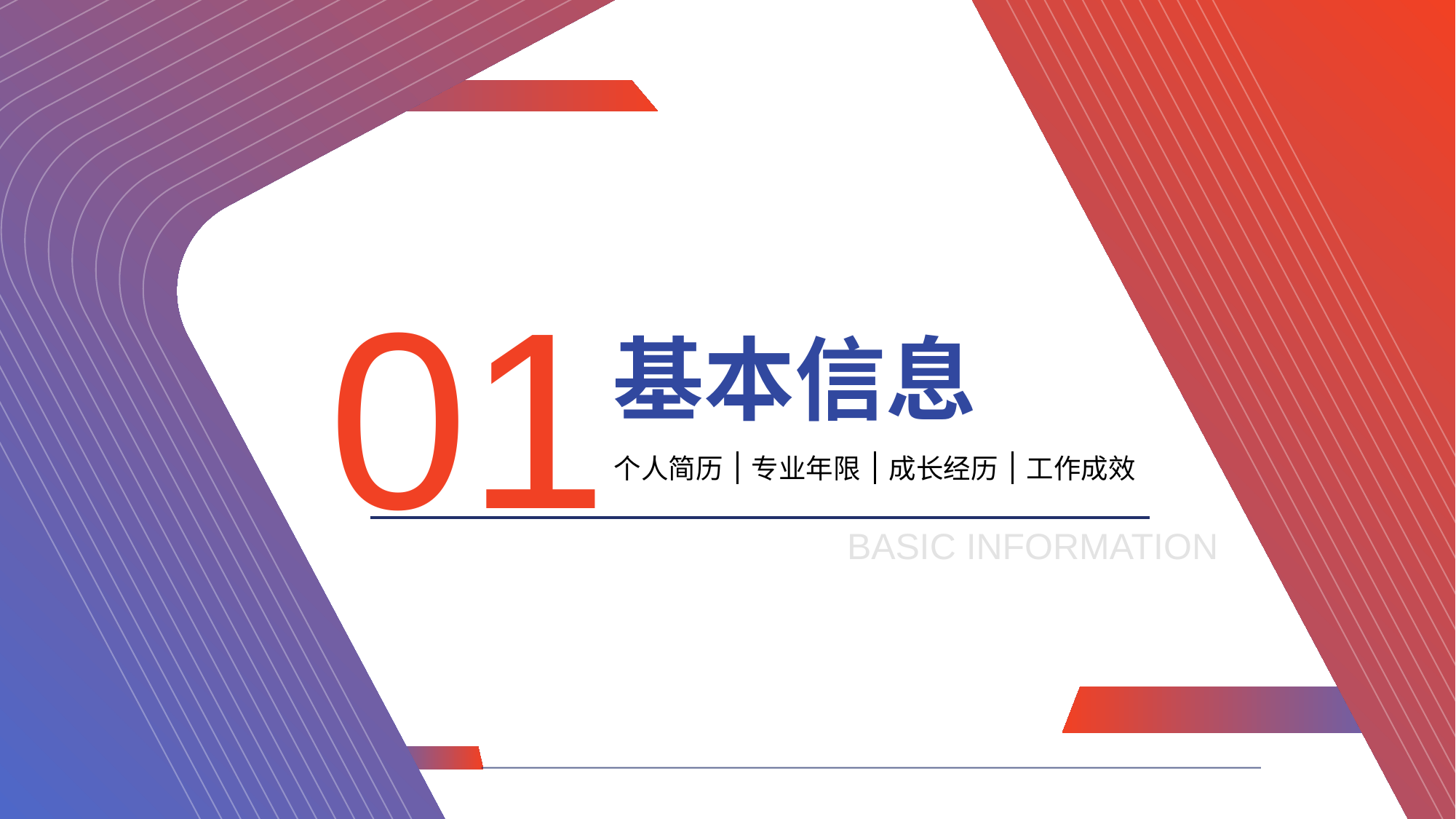

01
基本信息
个人简历
专业年限
成长经历
工作成效
BASIC INFORMATION